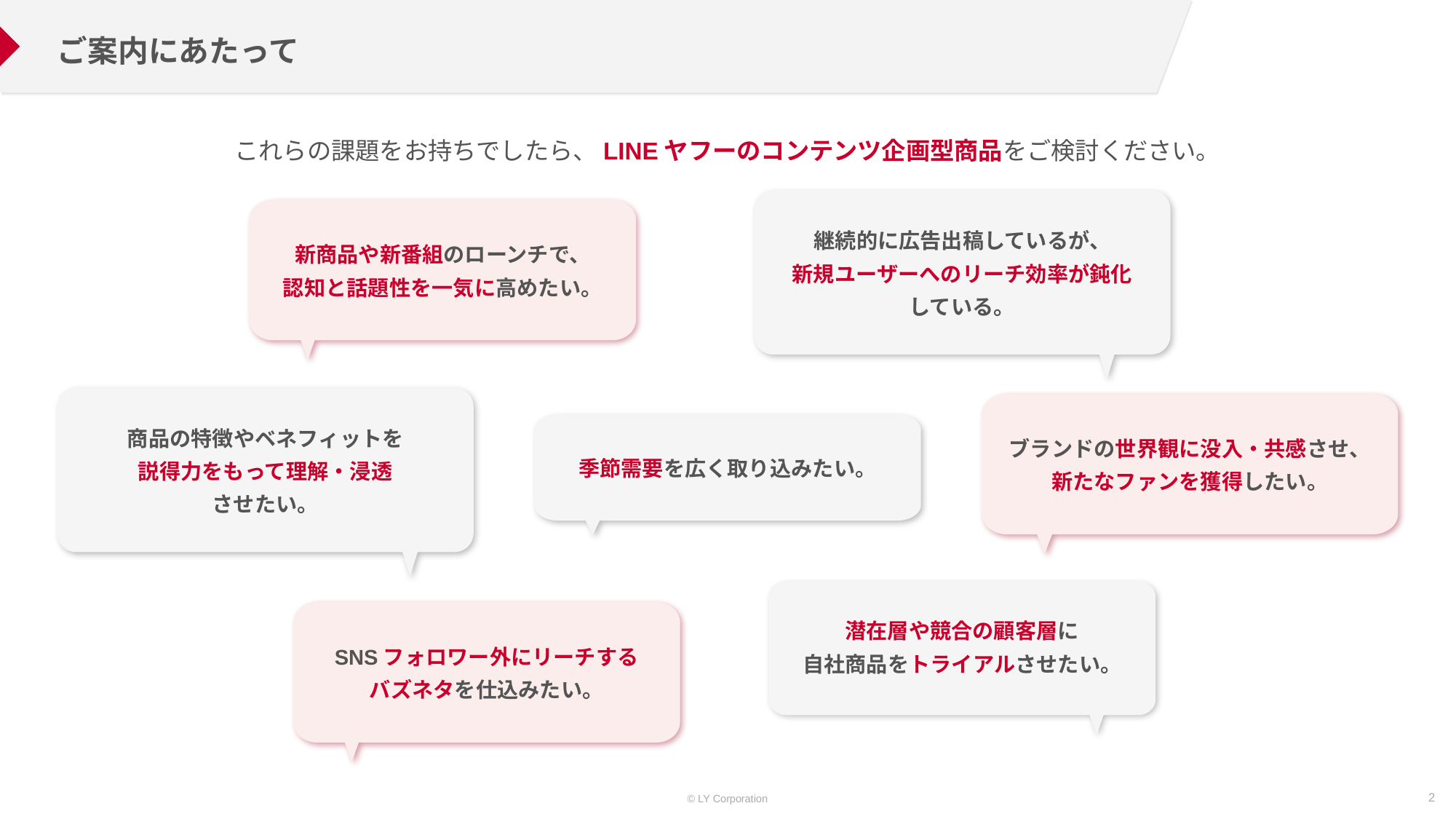

ご案内にあたって
これらの課題をお持ちでしたら、LINEヤフーのコンテンツ企画型商品をご検討ください。
継続的に広告出稿しているが、
新規ユーザーへのリーチ効率が鈍化
している。
新商品や新番組のローンチで、
認知と話題性を一気に高めたい。
商品の特徴やベネフィットを
説得力をもって理解・浸透
させたい。
ブランドの世界観に没入・共感させ、
新たなファンを獲得したい。
季節需要を広く取り込みたい。
潜在層や競合の顧客層に
自社商品をトライアルさせたい。
SNSフォロワー外にリーチする
バズネタを仕込みたい。